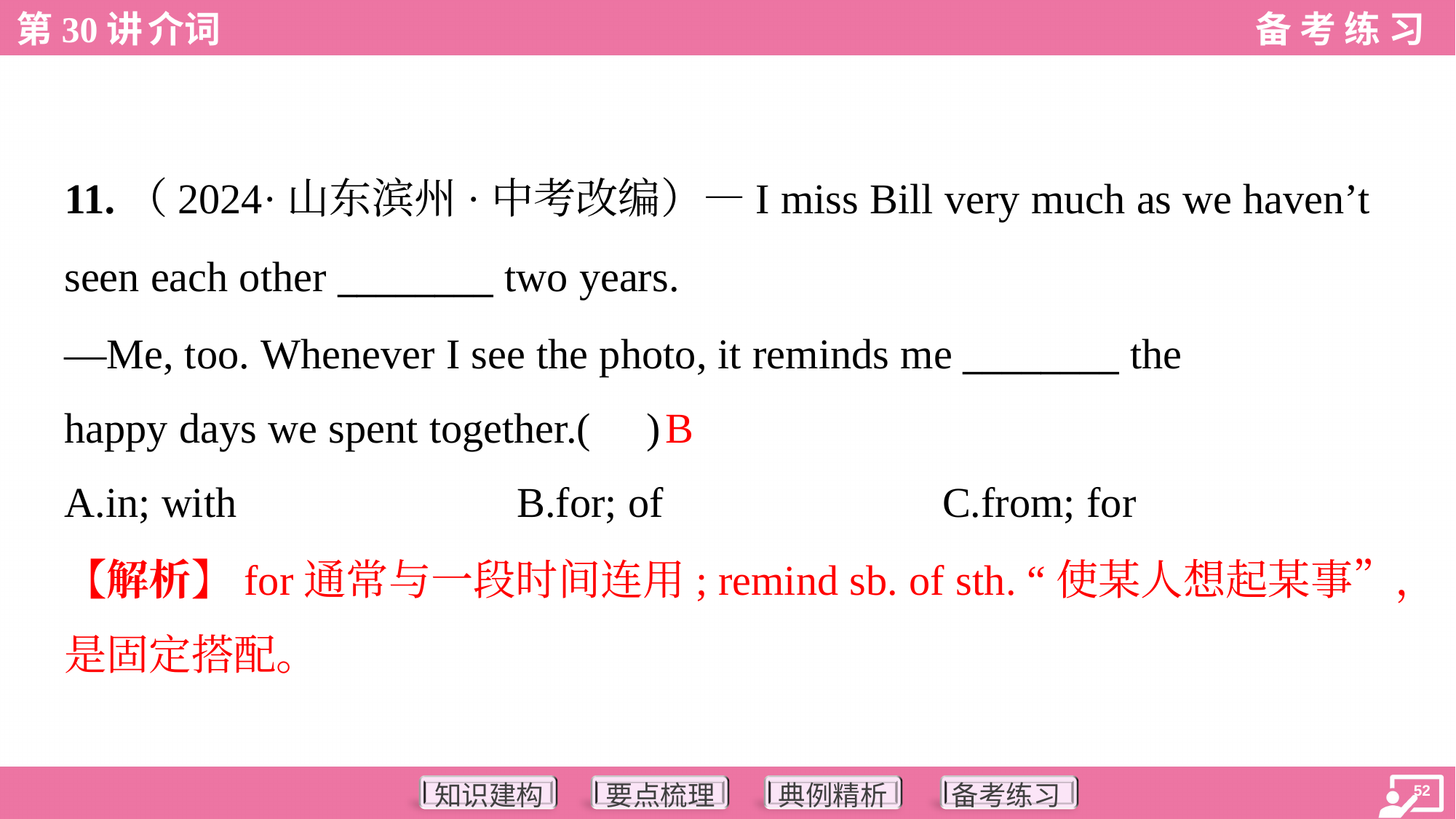

11.（2024·山东滨州·中考改编）—I miss Bill very much as we haven’t
seen each other ________ two years.
—Me, too. Whenever I see the photo, it reminds me ________ the
happy days we spent together.(     )
B
A.in; with	B.for; of	C.from; for
【解析】for通常与一段时间连用; remind sb. of sth. “使某人想起某事”，
是固定搭配。